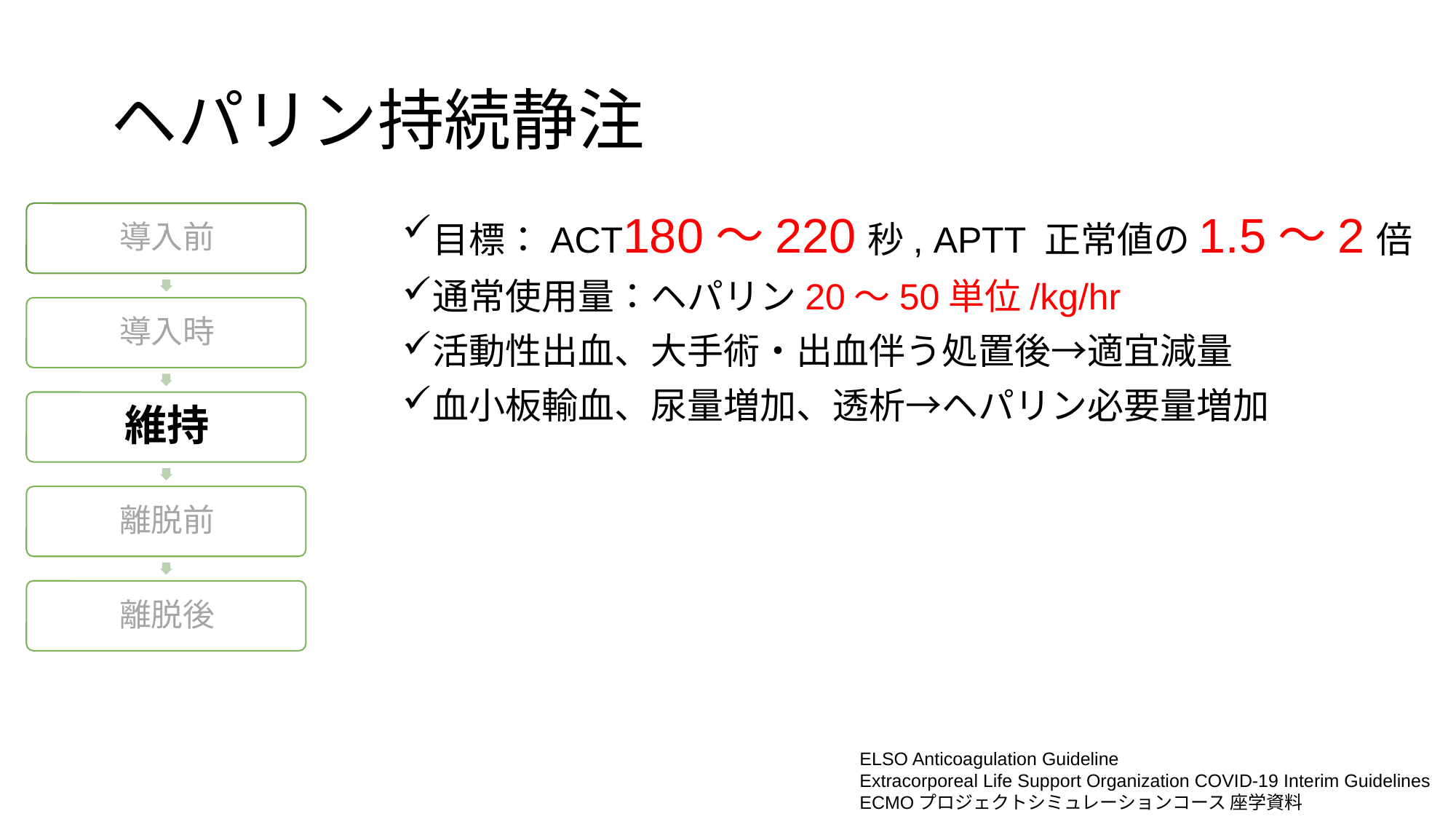

# ヘパリン持続静注
導入前
導入時
維持
離脱前
離脱後
目標：ACT180～220秒, APTT 正常値の1.5～2倍
通常使用量：ヘパリン20～50単位/kg/hr
活動性出血、大手術・出血伴う処置後→適宜減量
血小板輸血、尿量増加、透析→ヘパリン必要量増加

ELSO Anticoagulation Guideline
Extracorporeal Life Support Organization COVID-19 Interim Guidelines
ECMOプロジェクトシミュレーションコース 座学資料